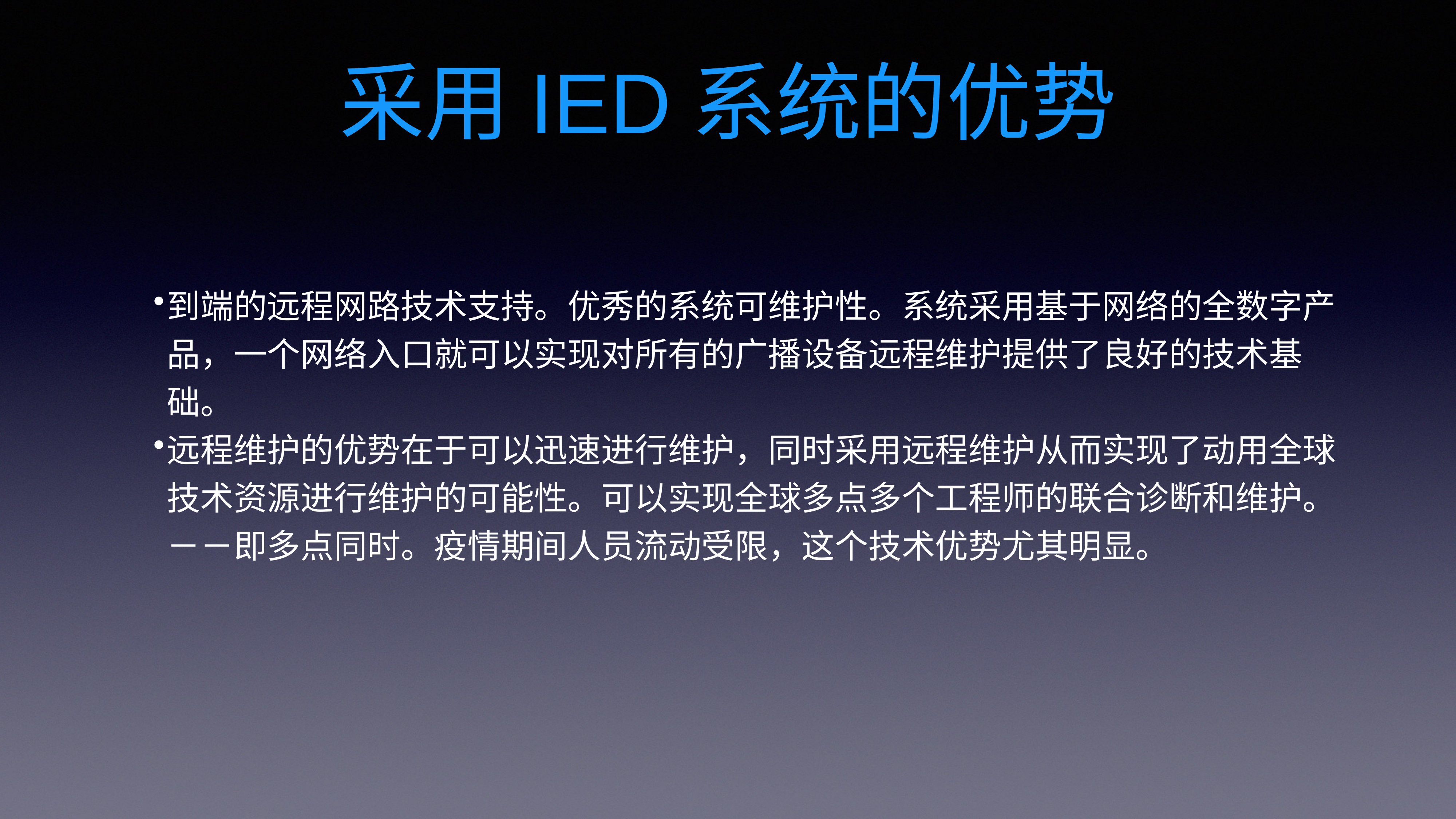

# 采用IED系统的优势
到端的远程网路技术支持。优秀的系统可维护性。系统采用基于网络的全数字产品，一个网络入口就可以实现对所有的广播设备远程维护提供了良好的技术基础。
远程维护的优势在于可以迅速进行维护，同时采用远程维护从而实现了动用全球技术资源进行维护的可能性。可以实现全球多点多个工程师的联合诊断和维护。－－即多点同时。疫情期间人员流动受限，这个技术优势尤其明显。